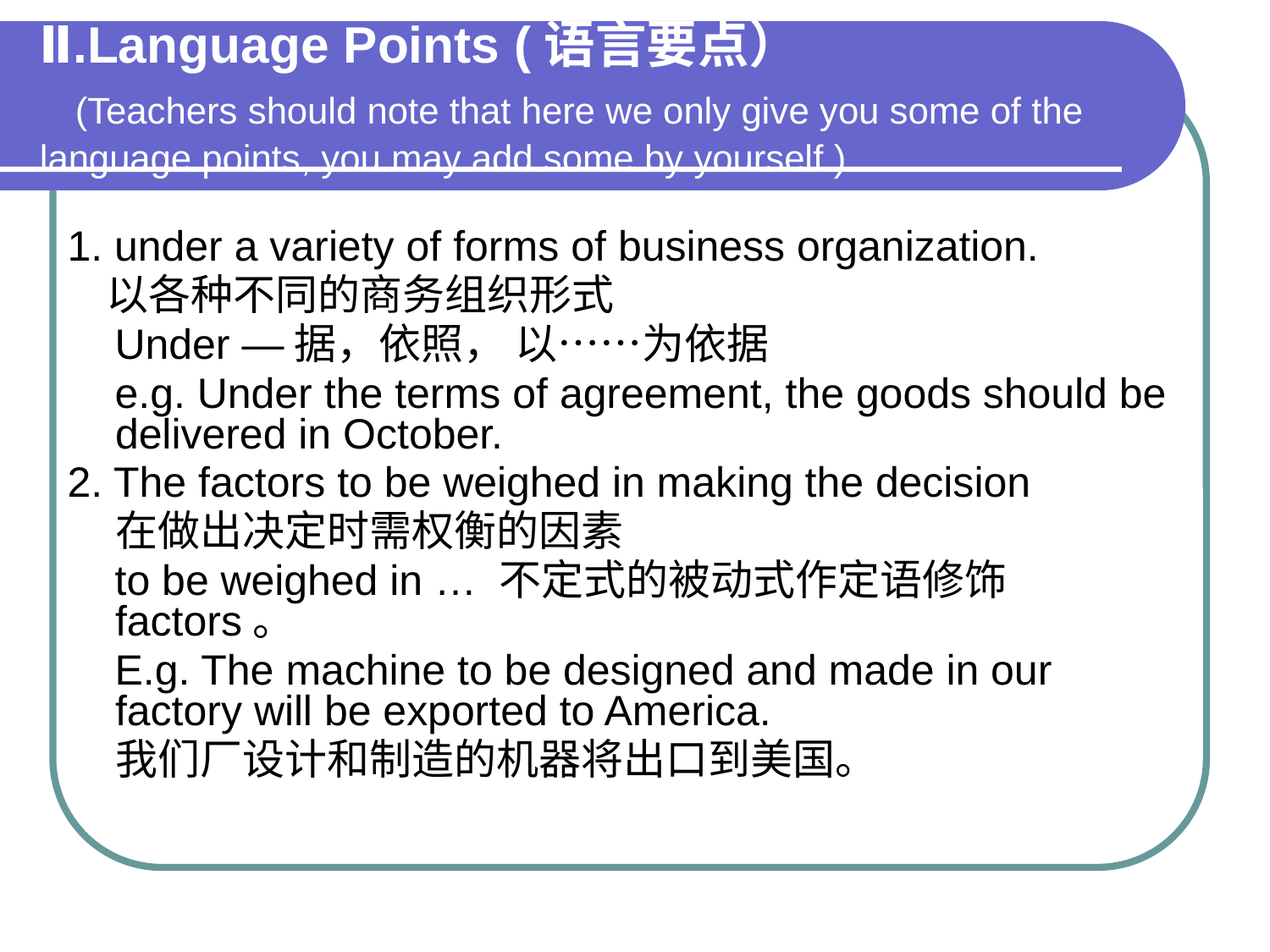

Ⅱ.Language Points (语言要点）
  (Teachers should note that here we only give you some of the language points, you may add some by yourself.)
1. under a variety of forms of business organization.
   以各种不同的商务组织形式
    Under —据，依照， 以……为依据
    e.g. Under the terms of agreement, the goods should be delivered in October.
2. The factors to be weighed in making the decision
    在做出决定时需权衡的因素
    to be weighed in … 不定式的被动式作定语修饰factors。
    E.g. The machine to be designed and made in our factory will be exported to America.
    我们厂设计和制造的机器将出口到美国。